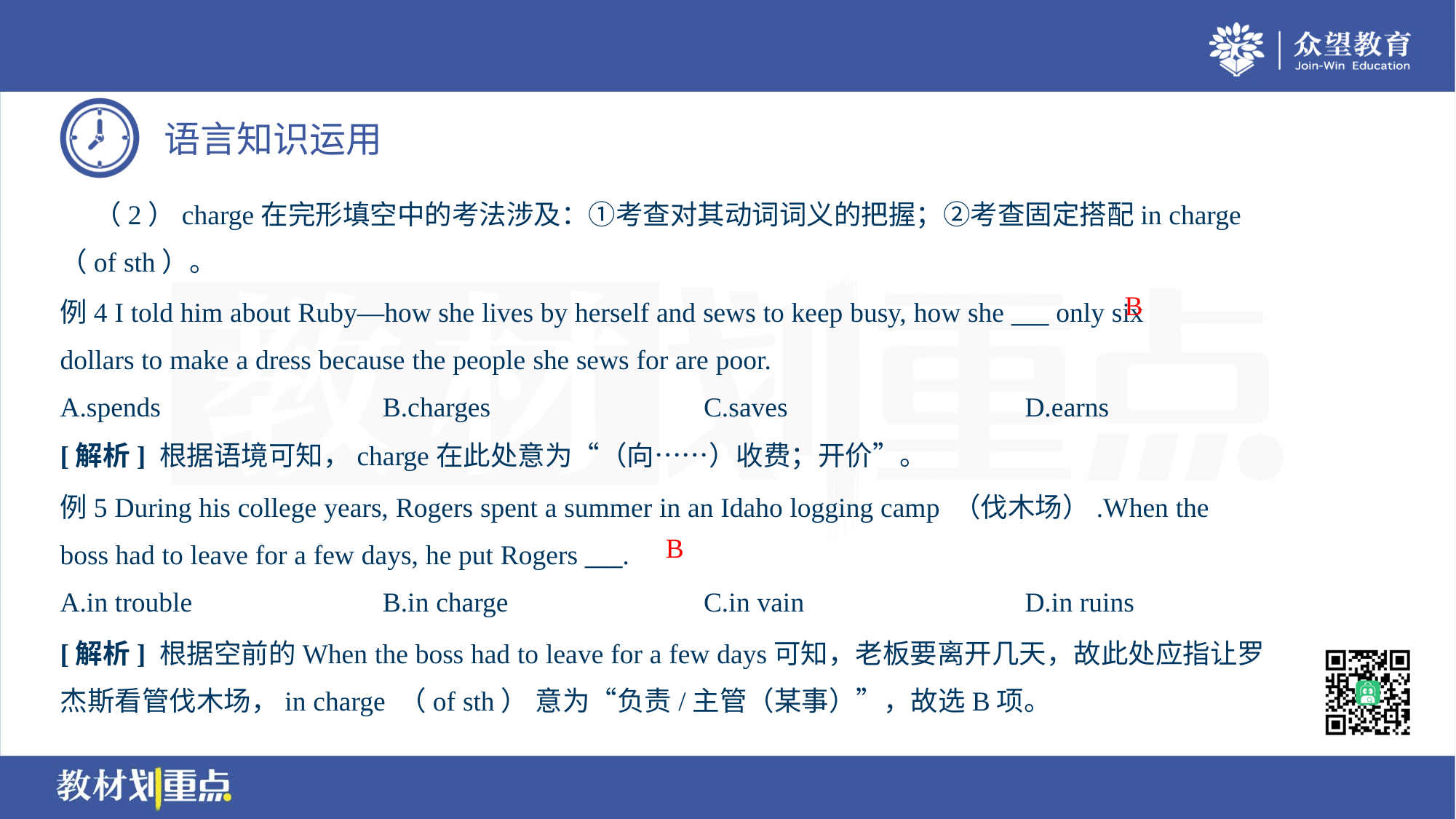

（2）charge在完形填空中的考法涉及：①考查对其动词词义的把握；②考查固定搭配in charge
（of sth）。
B
例4 I told him about Ruby—how she lives by herself and sews to keep busy, how she ___ only six
dollars to make a dress because the people she sews for are poor.
A.spends	B.charges	C.saves	D.earns
[解析] 根据语境可知，charge在此处意为“（向……）收费；开价”。
例5 During his college years, Rogers spent a summer in an Idaho logging camp （伐木场）.When the
boss had to leave for a few days, he put Rogers ___.
B
A.in trouble	B.in charge	C.in vain	D.in ruins
[解析] 根据空前的When the boss had to leave for a few days可知，老板要离开几天，故此处应指让罗
杰斯看管伐木场，in charge （of sth） 意为“负责/主管（某事）”，故选B项。